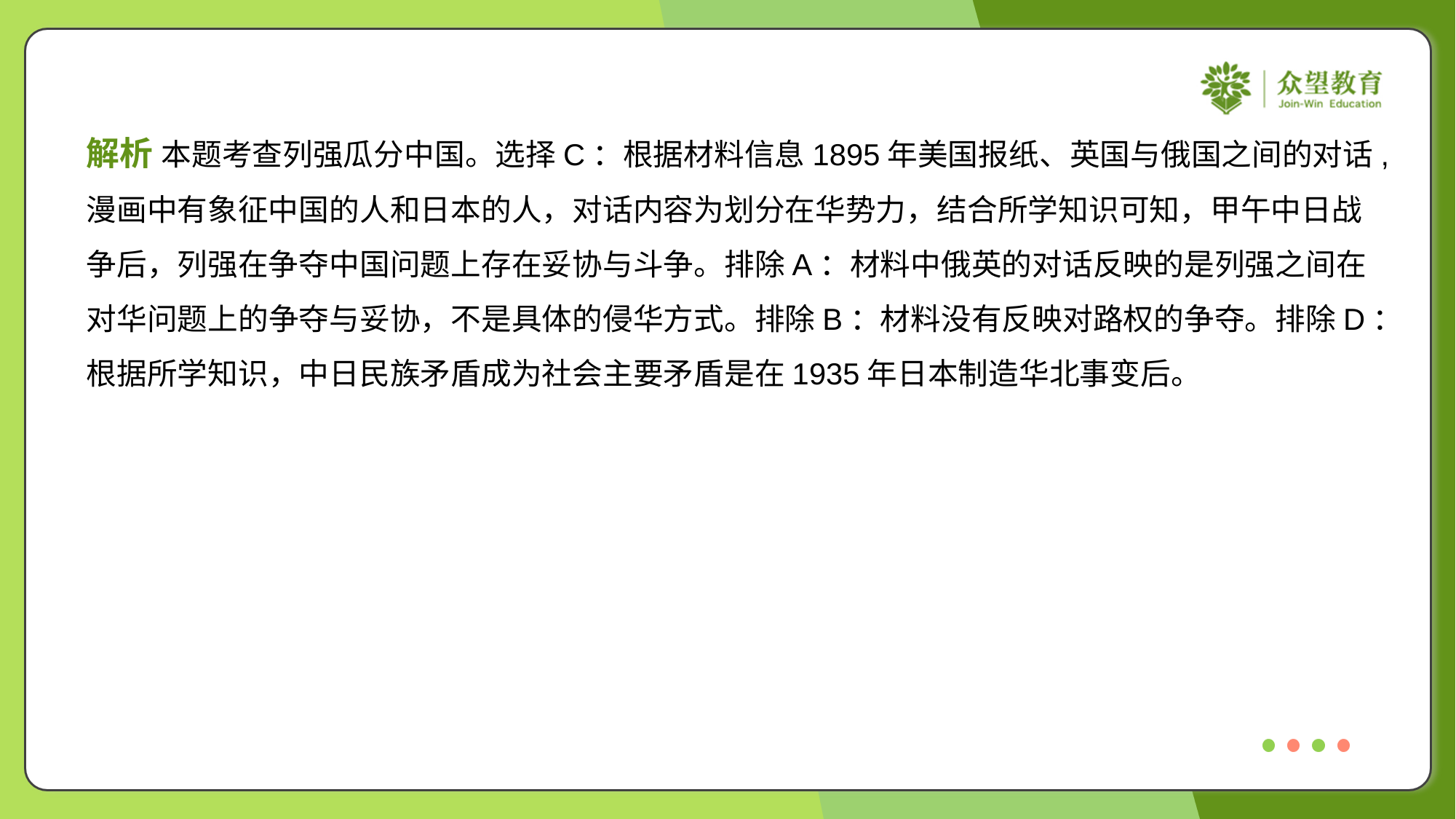

解析 本题考查列强瓜分中国。选择C：根据材料信息1895年美国报纸、英国与俄国之间的对话,
漫画中有象征中国的人和日本的人，对话内容为划分在华势力，结合所学知识可知，甲午中日战
争后，列强在争夺中国问题上存在妥协与斗争。排除A：材料中俄英的对话反映的是列强之间在
对华问题上的争夺与妥协，不是具体的侵华方式。排除B：材料没有反映对路权的争夺。排除D：
根据所学知识，中日民族矛盾成为社会主要矛盾是在1935年日本制造华北事变后。